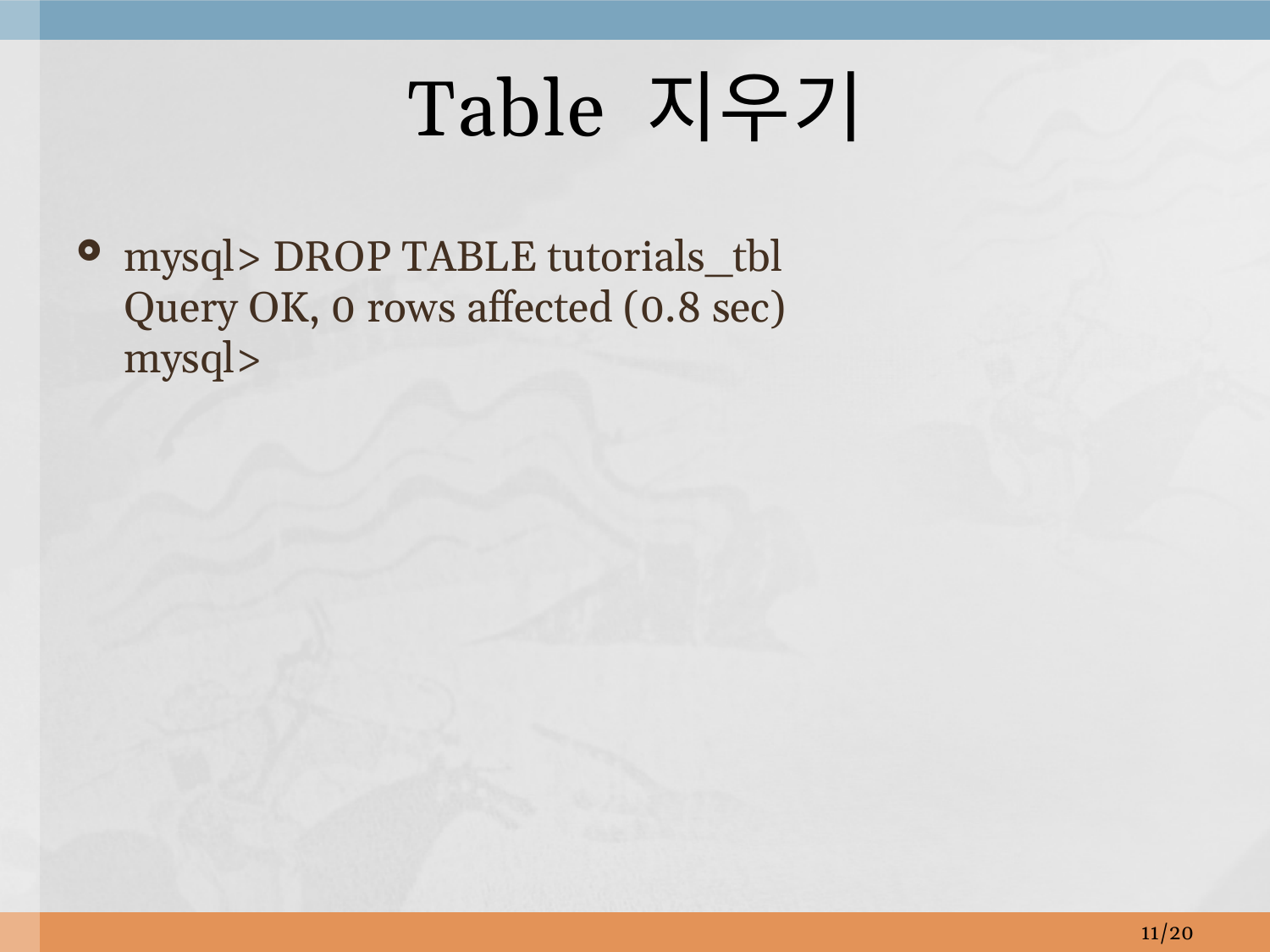

# Table 지우기
mysql> DROP TABLE tutorials_tbl
Query OK, 0 rows affected (0.8 sec)
mysql>
11/20